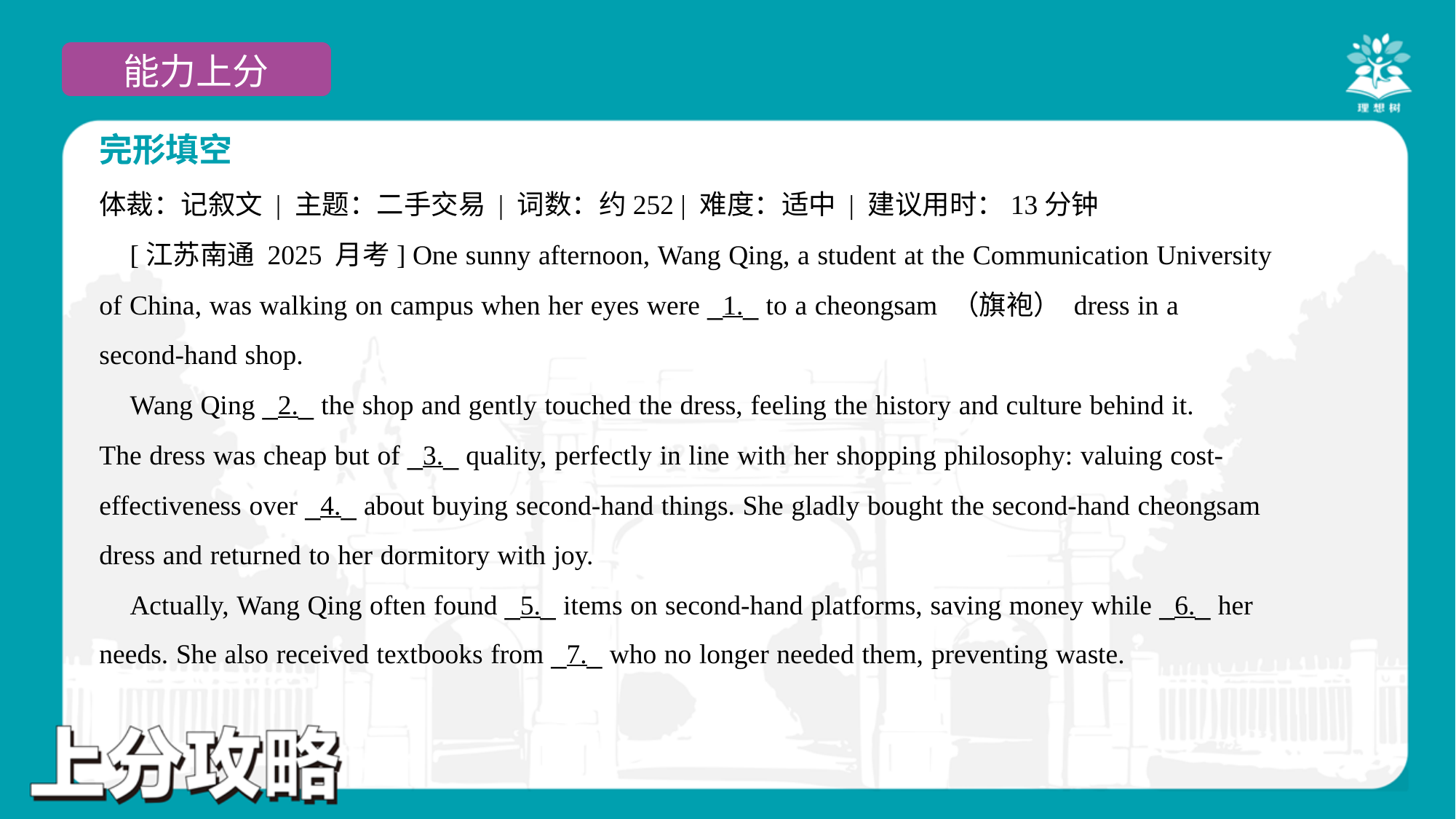

完形填空
体裁：记叙文 | 主题：二手交易 | 词数：约252 | 难度：适中 | 建议用时：13分钟
    [江苏南通 2025 月考] One sunny afternoon, Wang Qing, a student at the Communication University
of China, was walking on campus when her eyes were _1._ to a cheongsam （旗袍） dress in a
second-hand shop.
    Wang Qing _2._ the shop and gently touched the dress, feeling the history and culture behind it.
The dress was cheap but of _3._ quality, perfectly in line with her shopping philosophy: valuing cost-
effectiveness over _4._ about buying second-hand things. She gladly bought the second-hand cheongsam
dress and returned to her dormitory with joy.
    Actually, Wang Qing often found _5._ items on second-hand platforms, saving money while _6._ her
needs. She also received textbooks from _7._ who no longer needed them, preventing waste.#4